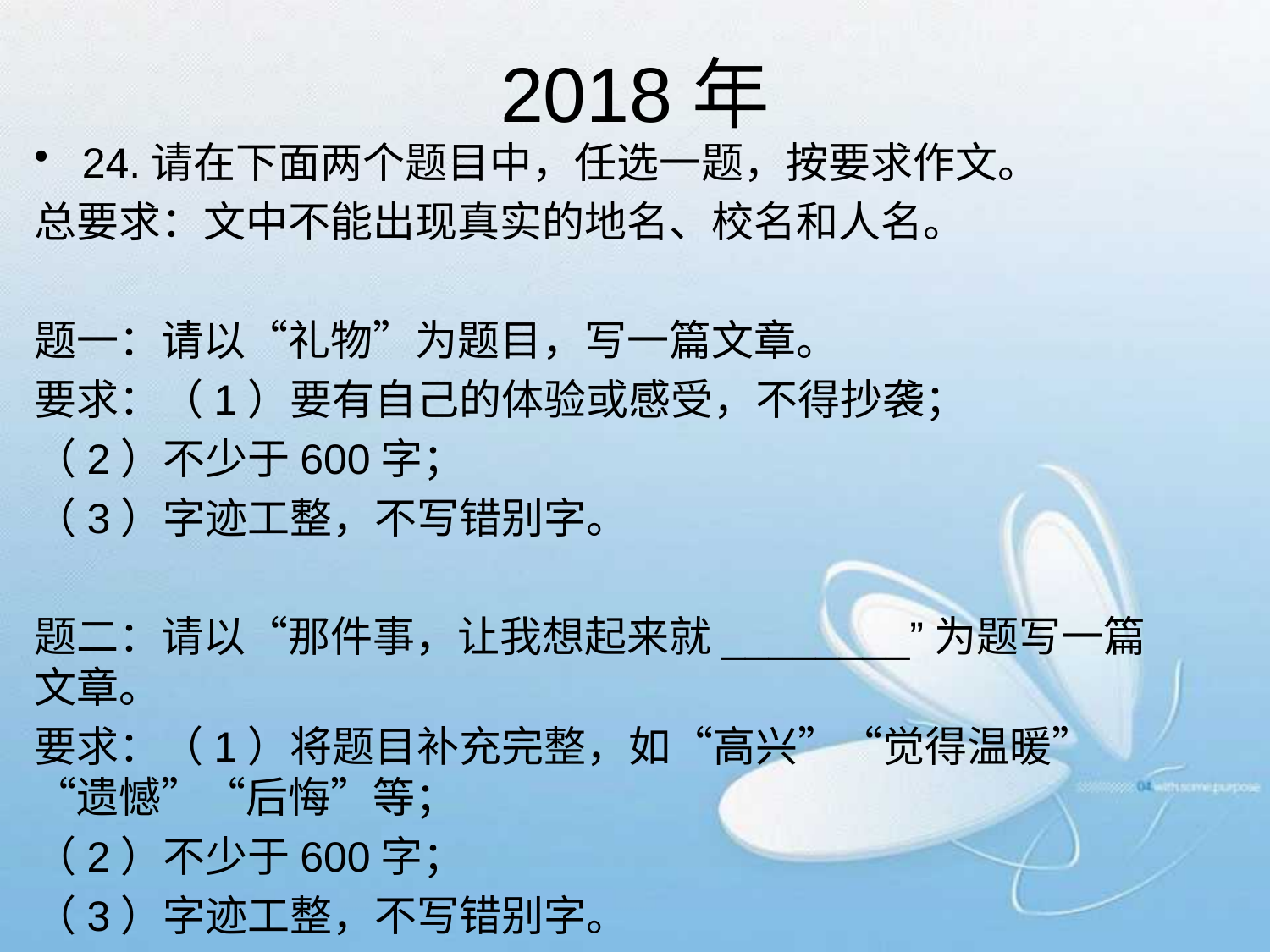

# 2018年
24.请在下面两个题目中，任选一题，按要求作文。
总要求：文中不能出现真实的地名、校名和人名。

题一：请以“礼物”为题目，写一篇文章。
要求：（1）要有自己的体验或感受，不得抄袭；
（2）不少于600字；
（3）字迹工整，不写错别字。

题二：请以“那件事，让我想起来就________”为题写一篇文章。
要求：（1）将题目补充完整，如“高兴”“觉得温暖”“遗憾”“后悔”等；
（2）不少于600字；
（3）字迹工整，不写错别字。